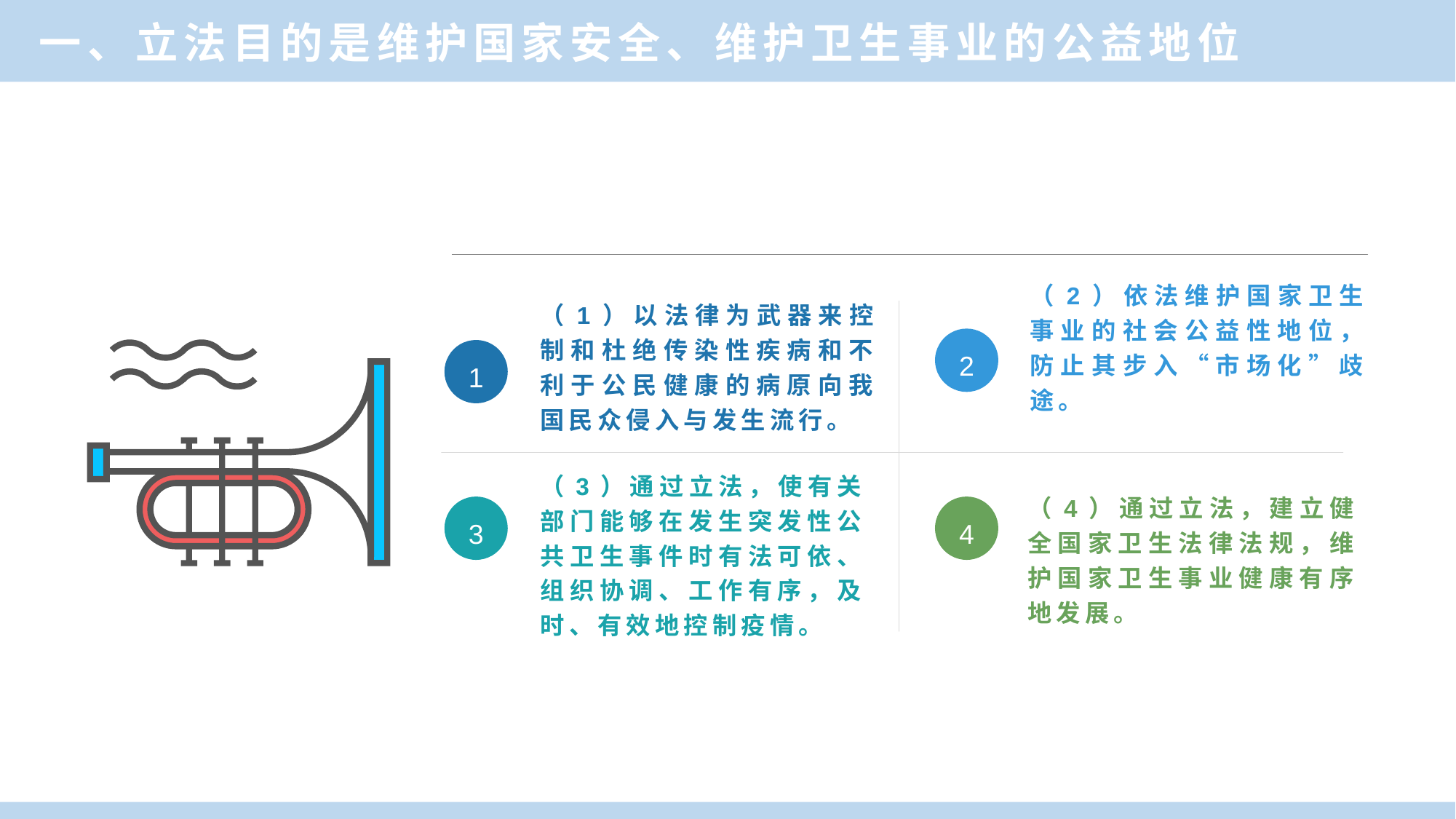

一、立法目的是维护国家安全、维护卫生事业的公益地位
（1）以法律为武器来控制和杜绝传染性疾病和不利于公民健康的病原向我国民众侵入与发生流行。
（2）依法维护国家卫生事业的社会公益性地位，防止其步入“市场化”歧途。
2

1

（3）通过立法，使有关部门能够在发生突发性公共卫生事件时有法可依、组织协调、工作有序，及时、有效地控制疫情。

3
4
（4）通过立法，建立健全国家卫生法律法规，维护国家卫生事业健康有序地发展。